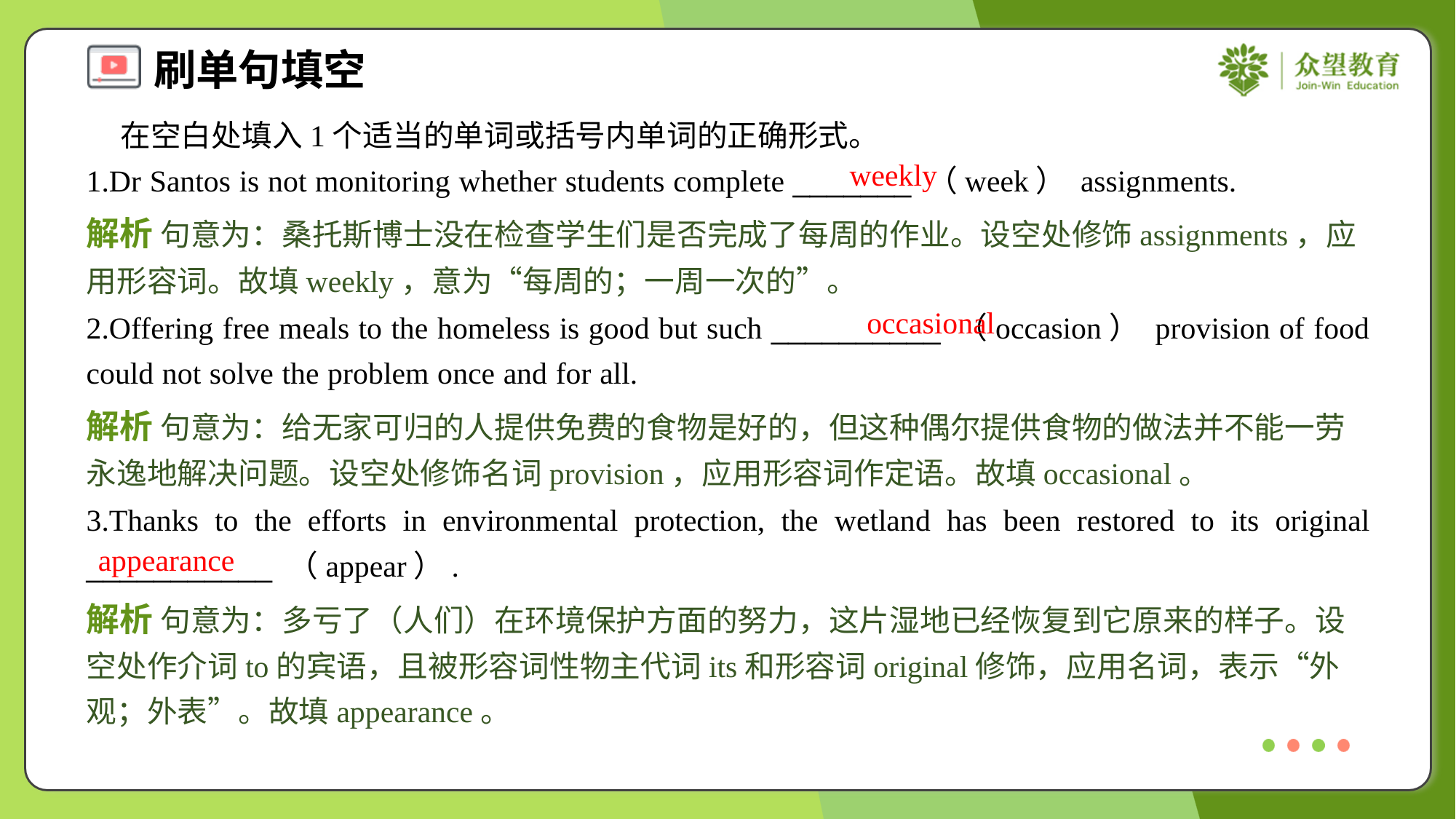

在空白处填入1个适当的单词或括号内单词的正确形式。
1.Dr Santos is not monitoring whether students complete _______ （week） assignments.
weekly
解析 句意为：桑托斯博士没在检查学生们是否完成了每周的作业。设空处修饰assignments，应用形容词。故填weekly，意为“每周的；一周一次的”。
occasional
2.Offering free meals to the homeless is good but such __________ （occasion） provision of food could not solve the problem once and for all.
解析 句意为：给无家可归的人提供免费的食物是好的，但这种偶尔提供食物的做法并不能一劳永逸地解决问题。设空处修饰名词provision，应用形容词作定语。故填occasional。
3.Thanks to the efforts in environmental protection, the wetland has been restored to its original ___________ （appear）.
appearance
解析 句意为：多亏了（人们）在环境保护方面的努力，这片湿地已经恢复到它原来的样子。设空处作介词to的宾语，且被形容词性物主代词its和形容词original修饰，应用名词，表示“外观；外表”。故填appearance。